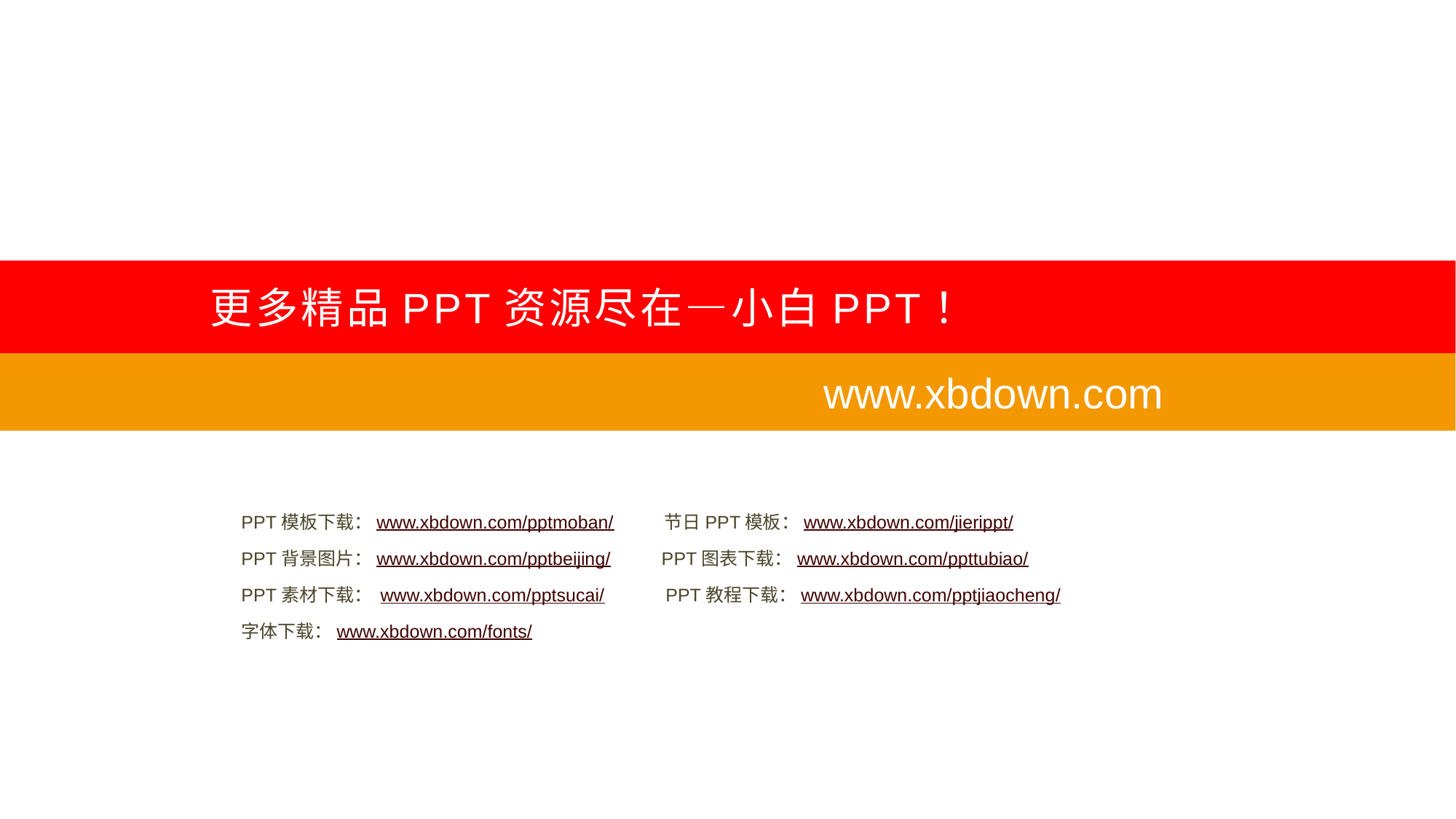

更多精品PPT资源尽在—小白PPT！
                                             www.xbdown.com
PPT模板下载：www.xbdown.com/pptmoban/         节日PPT模板：www.xbdown.com/jierippt/
PPT背景图片：www.xbdown.com/pptbeijing/          PPT图表下载：www.xbdown.com/ppttubiao/
PPT素材下载： www.xbdown.com/pptsucai/            PPT教程下载：www.xbdown.com/pptjiaocheng/
字体下载：www.xbdown.com/fonts/